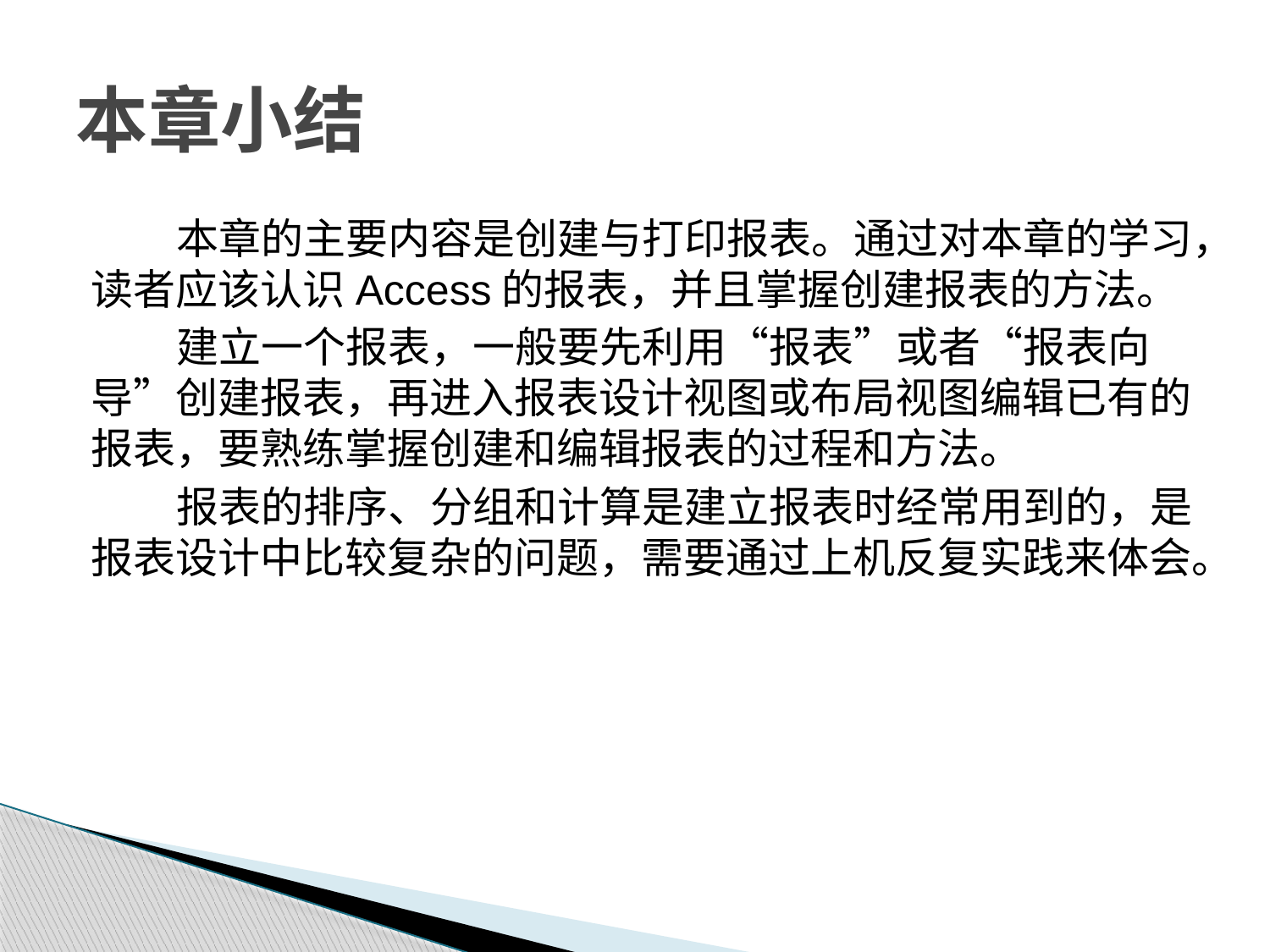

# 本章小结
本章的主要内容是创建与打印报表。通过对本章的学习，读者应该认识Access的报表，并且掌握创建报表的方法。
建立一个报表，一般要先利用“报表”或者“报表向导”创建报表，再进入报表设计视图或布局视图编辑已有的报表，要熟练掌握创建和编辑报表的过程和方法。
报表的排序、分组和计算是建立报表时经常用到的，是报表设计中比较复杂的问题，需要通过上机反复实践来体会。